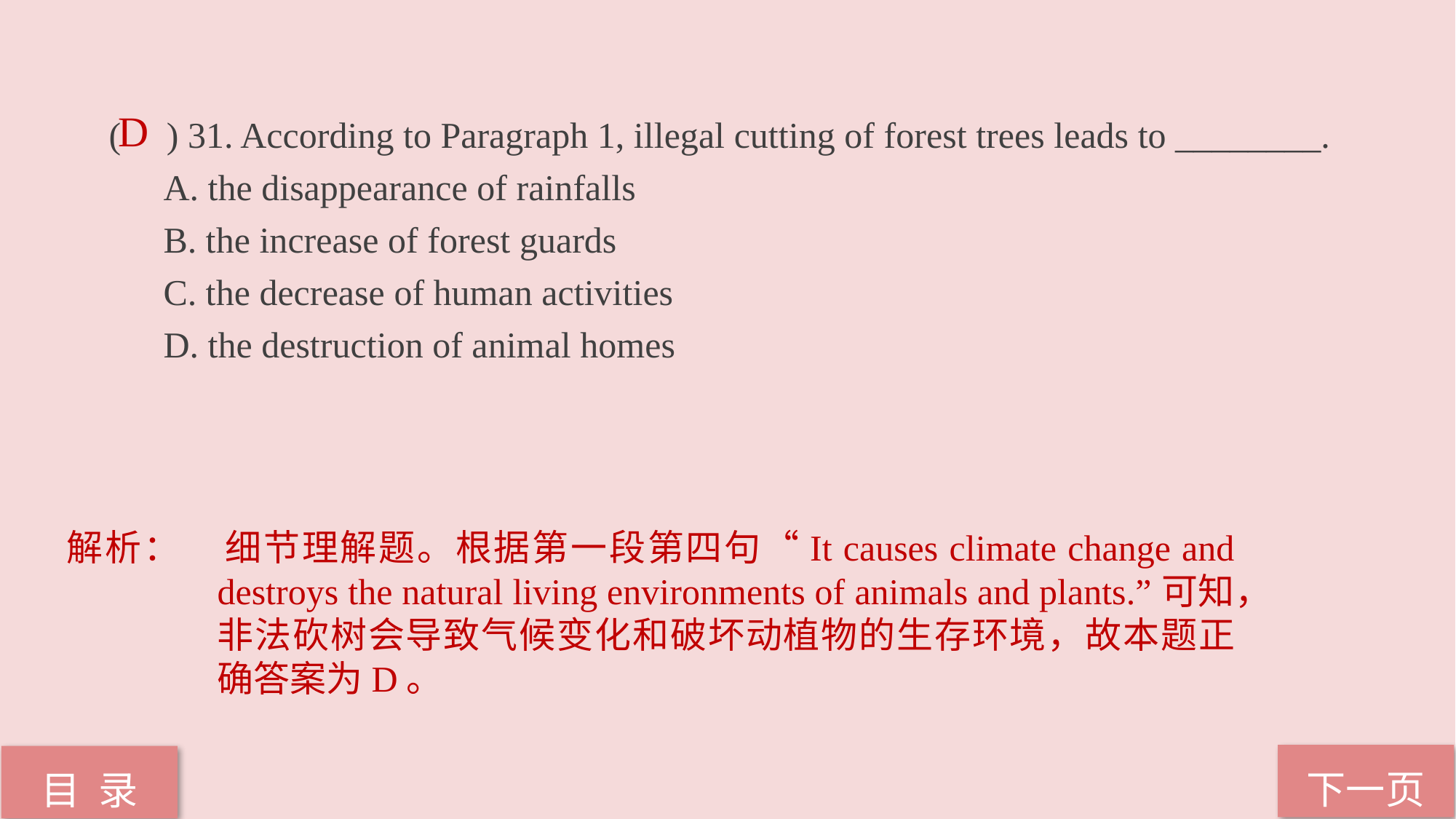

(     ) 31. According to Paragraph 1, illegal cutting of forest trees leads to ________.
A. the disappearance of rainfalls
B. the increase of forest guards
C. the decrease of human activities
D. the destruction of animal homes
 D
解析：	细节理解题。根据第一段第四句“It causes climate change and destroys the natural living environments of animals and plants.”可知，非法砍树会导致气候变化和破坏动植物的生存环境，故本题正确答案为D。